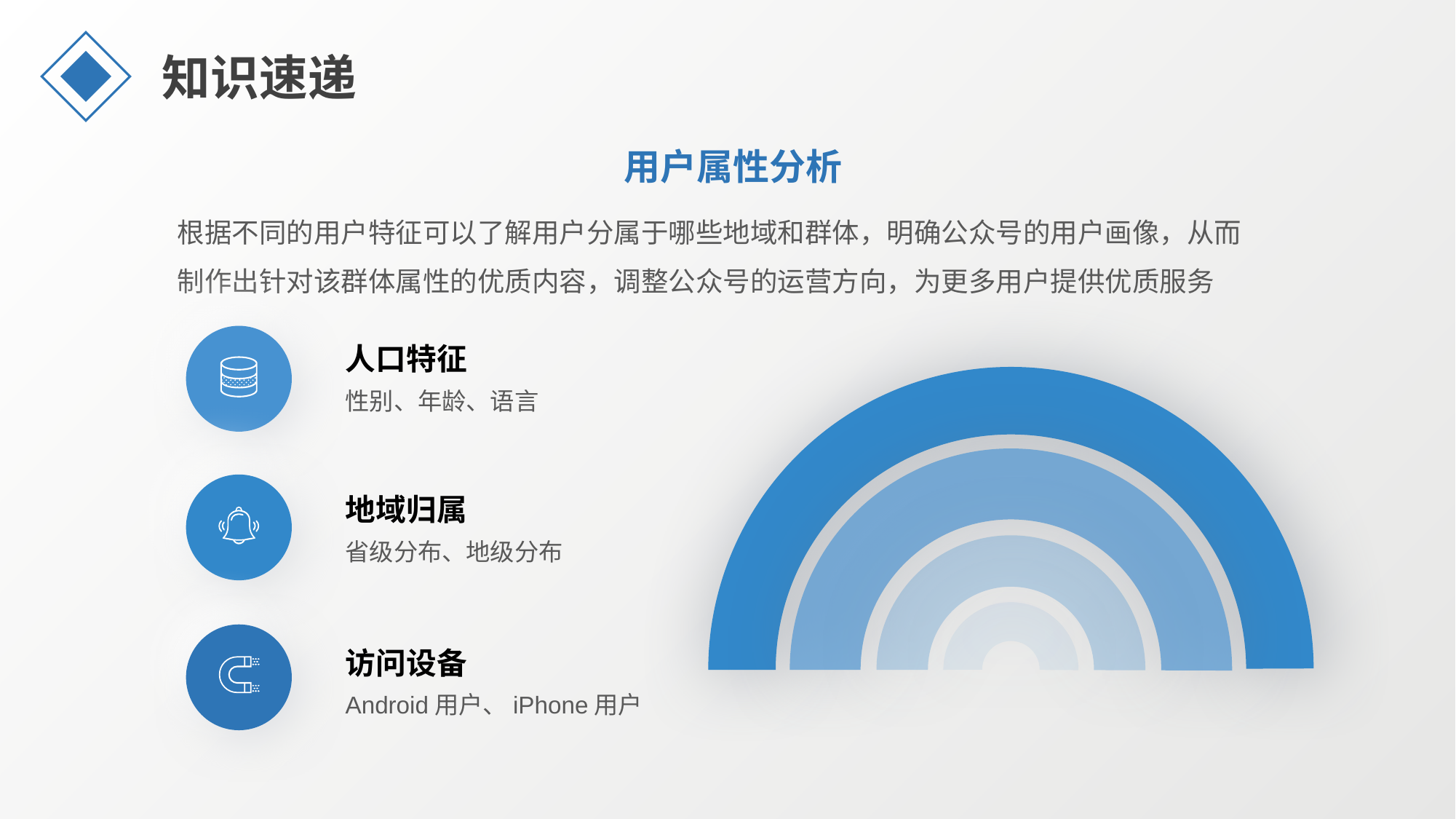

知识速递
用户属性分析
根据不同的用户特征可以了解用户分属于哪些地域和群体，明确公众号的用户画像，从而制作出针对该群体属性的优质内容，调整公众号的运营方向，为更多用户提供优质服务
人口特征

性别、年龄、语言

地域归属

省级分布、地级分布

访问设备
Android用户、iPhone用户